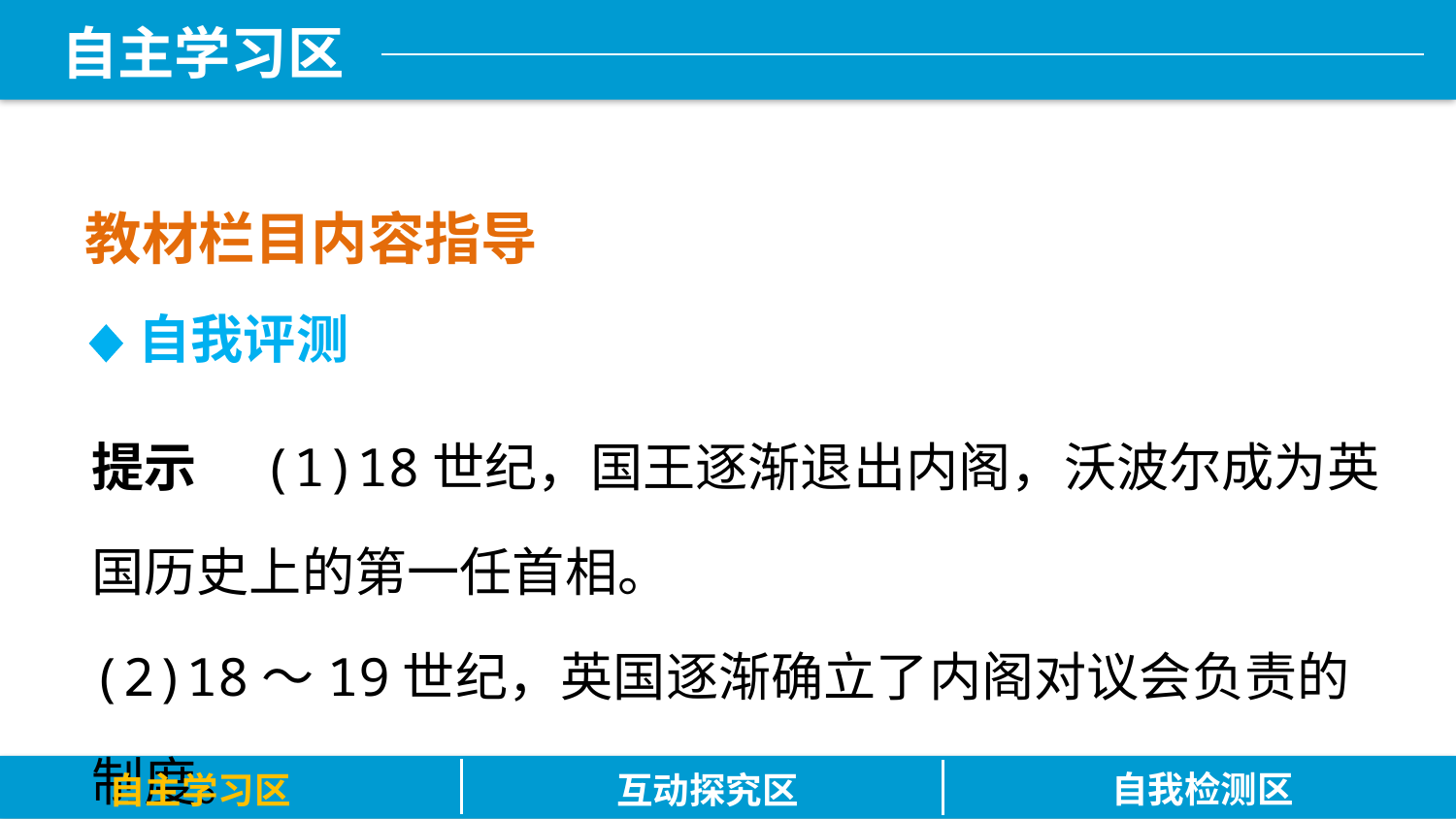

教材栏目内容指导
 自我评测

提示　(1)18世纪，国王逐渐退出内阁，沃波尔成为英国历史上的第一任首相。
(2)18～19世纪，英国逐渐确立了内阁对议会负责的制度。
自我检测区
自主学习区
互动探究区